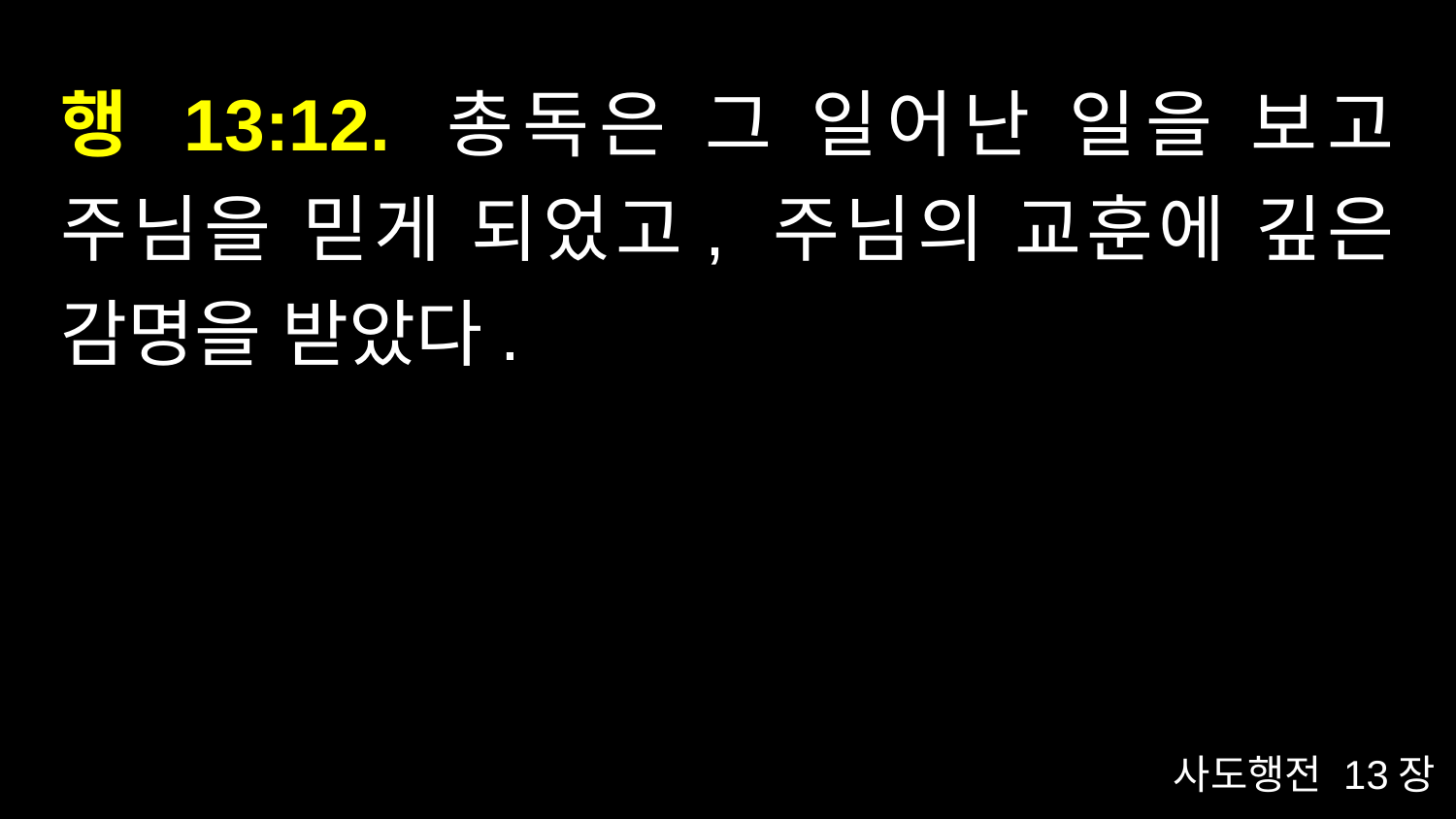

# 행 13:12. 총독은 그 일어난 일을 보고 주님을 믿게 되었고, 주님의 교훈에 깊은 감명을 받았다.
사도행전 13장